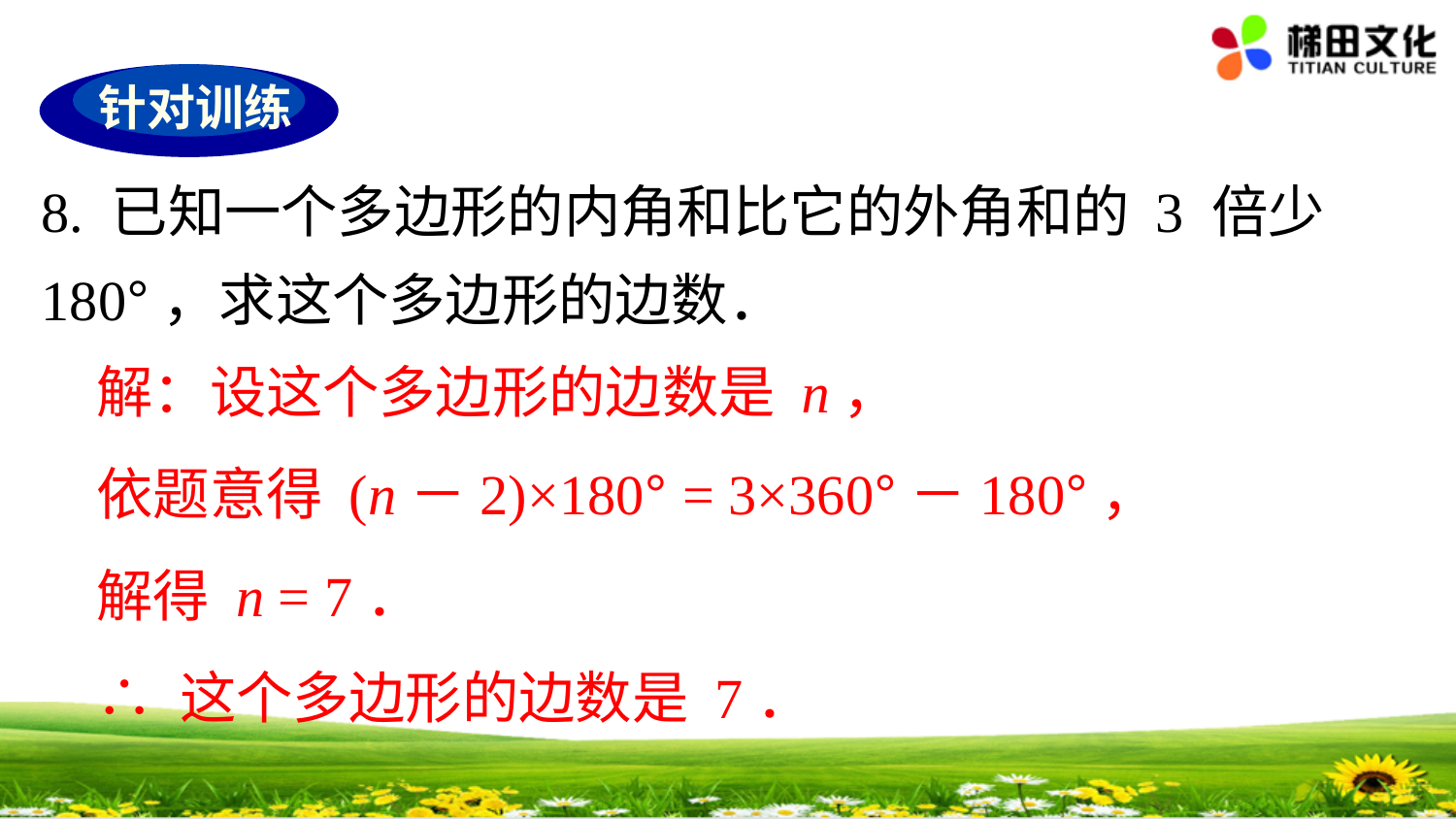

针对训练
8. 已知一个多边形的内角和比它的外角和的 3 倍少180°，求这个多边形的边数．
解：设这个多边形的边数是 n，
依题意得 (n－2)×180° = 3×360°－180°，
解得 n = 7．
∴ 这个多边形的边数是 7．